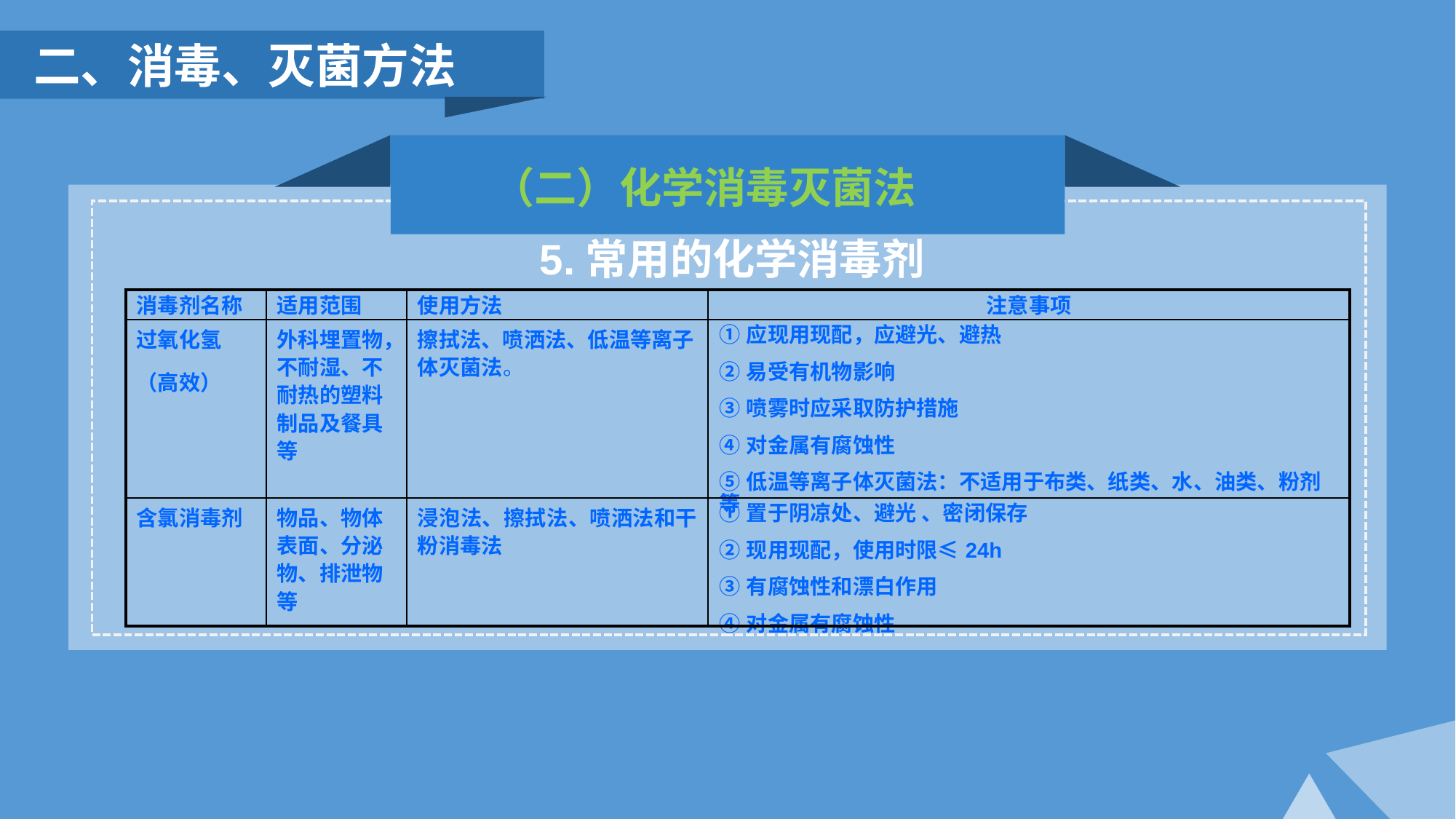

二、消毒、灭菌方法

（二）化学消毒灭菌法

5.常用的化学消毒剂
| 消毒剂名称 | 适用范围 | 使用方法 | 注意事项 |
| --- | --- | --- | --- |
| 过氧化氢 （高效） | 外科埋置物，不耐湿、不耐热的塑料制品及餐具等 | 擦拭法、喷洒法、低温等离子体灭菌法。 | ①应现用现配，应避光、避热 ②易受有机物影响 ③喷雾时应采取防护措施 ④对金属有腐蚀性 ⑤低温等离子体灭菌法：不适用于布类、纸类、水、油类、粉剂等 |
| 含氯消毒剂 | 物品、物体表面、分泌物、排泄物等 | 浸泡法、擦拭法、喷洒法和干粉消毒法 | ①置于阴凉处、避光 、密闭保存 ②现用现配，使用时限≤24h ③有腐蚀性和漂白作用 ④对金属有腐蚀性 |